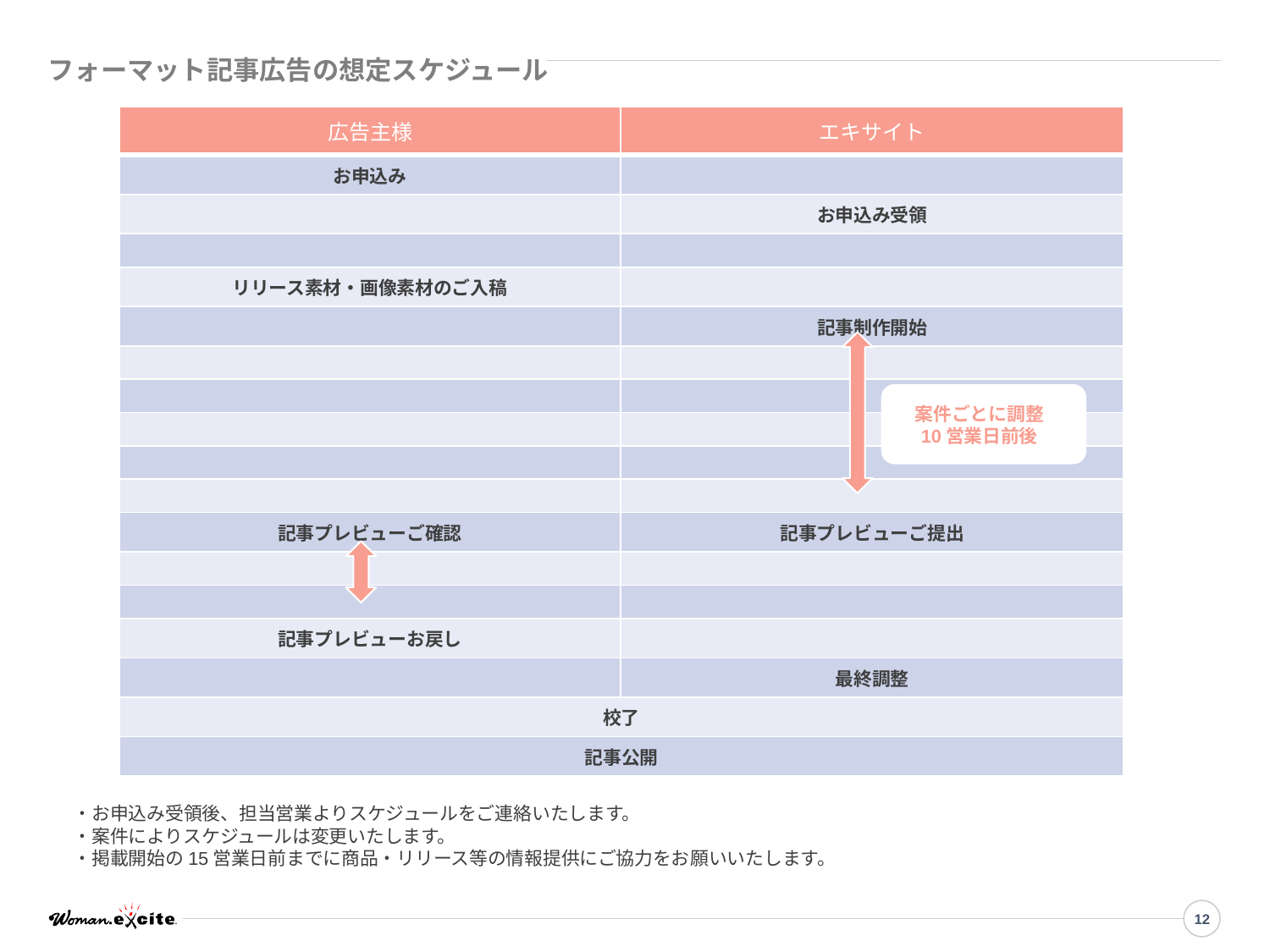

フォーマット記事広告の想定スケジュール
| 広告主様 | エキサイト |
| --- | --- |
| お申込み |  |
|  | お申込み受領 |
|  |  |
| リリース素材・画像素材のご入稿 |  |
|  | 記事制作開始 |
|  |  |
|  |  |
|  |  |
|  |  |
|  |  |
| 記事プレビューご確認 | 記事プレビューご提出 |
|  |  |
|  |  |
| 記事プレビューお戻し |  |
|  | 最終調整 |
| 校了 |  |
| 記事公開 |  |

案件ごとに調整
10営業日前後

・お申込み受領後、担当営業よりスケジュールをご連絡いたします。
・案件によりスケジュールは変更いたします。
・掲載開始の15営業日前までに商品・リリース等の情報提供にご協力をお願いいたします。